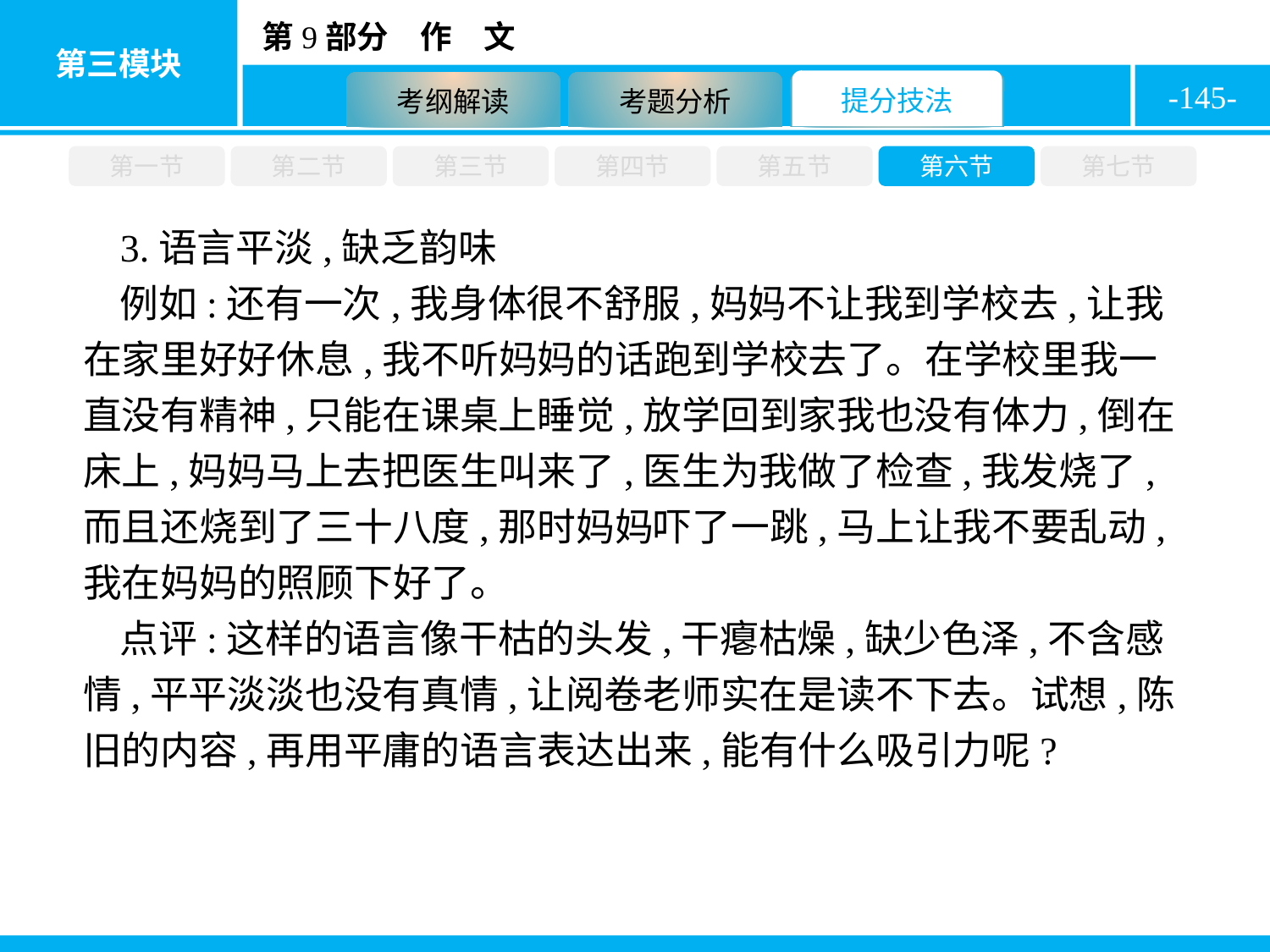

-145-
第一节
第二节
第三节
第四节
第五节
第六节
第七节
3.语言平淡,缺乏韵味
例如:还有一次,我身体很不舒服,妈妈不让我到学校去,让我在家里好好休息,我不听妈妈的话跑到学校去了。在学校里我一直没有精神,只能在课桌上睡觉,放学回到家我也没有体力,倒在床上,妈妈马上去把医生叫来了,医生为我做了检查,我发烧了,而且还烧到了三十八度,那时妈妈吓了一跳,马上让我不要乱动,我在妈妈的照顾下好了。
点评:这样的语言像干枯的头发,干瘪枯燥,缺少色泽,不含感情,平平淡淡也没有真情,让阅卷老师实在是读不下去。试想,陈旧的内容,再用平庸的语言表达出来,能有什么吸引力呢?